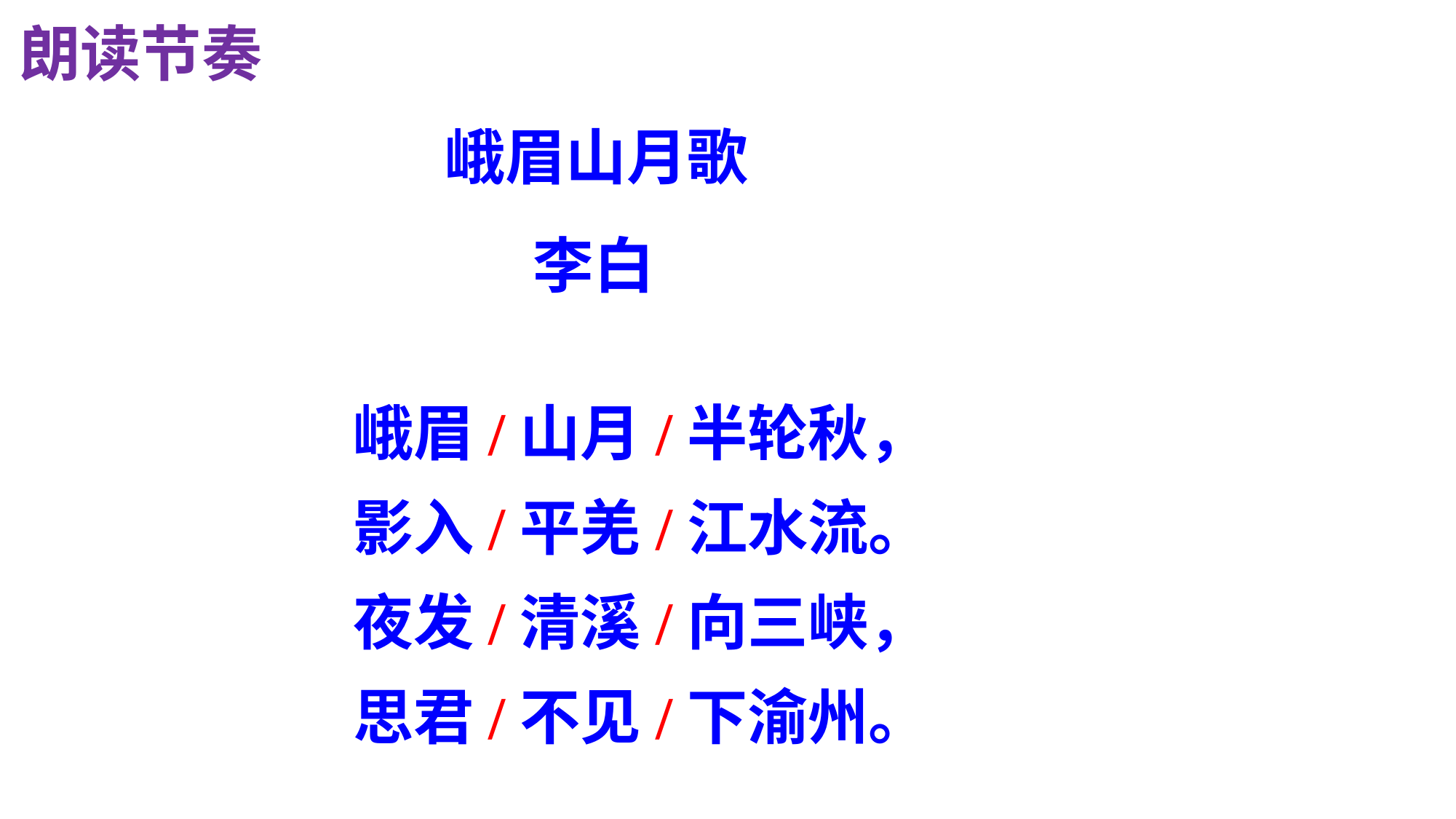

朗读节奏
    峨眉山月歌

            李白

峨眉/山月/半轮秋，
影入/平羌/江水流。
夜发/清溪/向三峡，
思君/不见/下渝州。